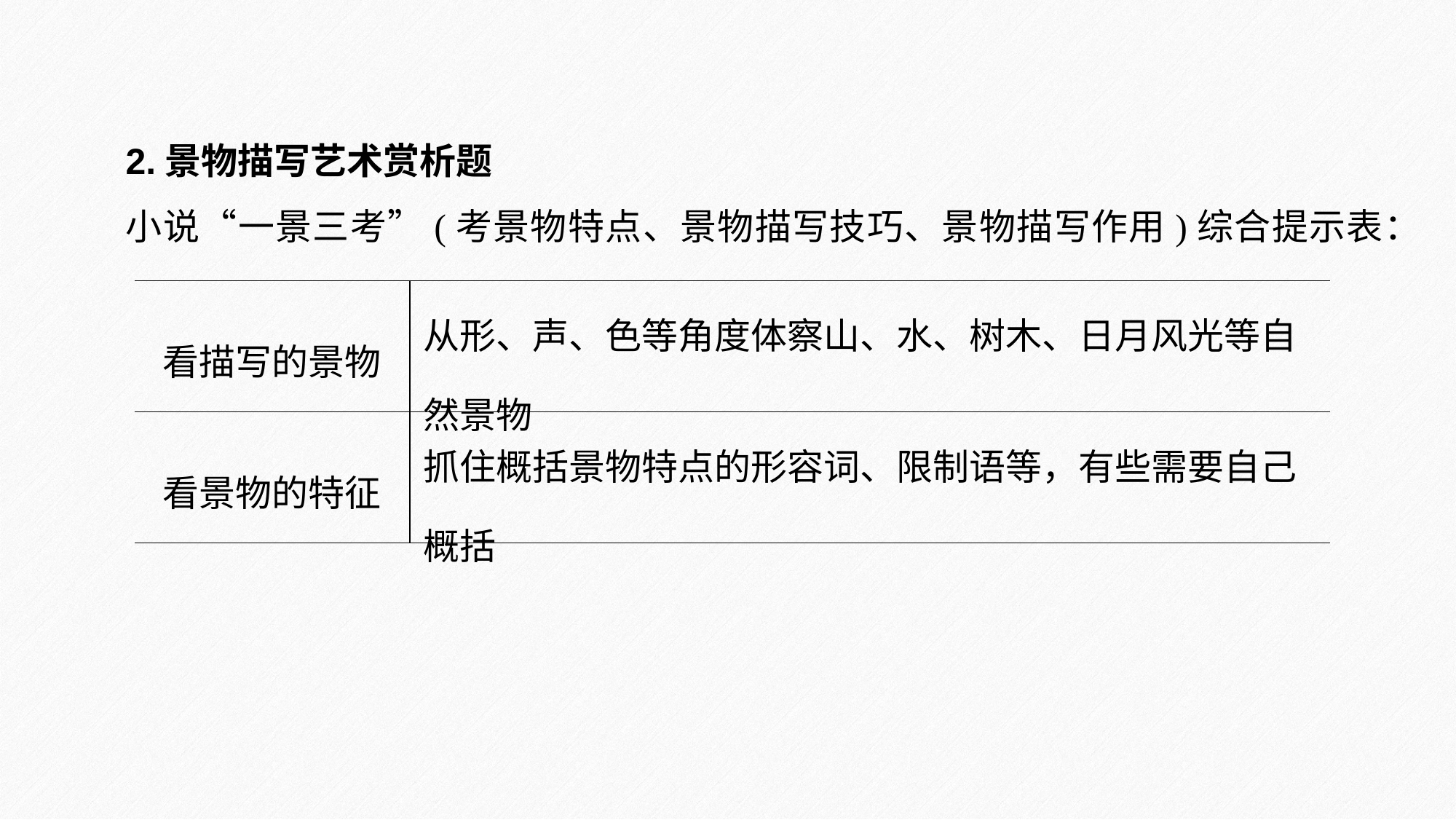

2.景物描写艺术赏析题
小说“一景三考”(考景物特点、景物描写技巧、景物描写作用)综合提示表：
| 看描写的景物 | 从形、声、色等角度体察山、水、树木、日月风光等自然景物 |
| --- | --- |
| 看景物的特征 | 抓住概括景物特点的形容词、限制语等，有些需要自己概括 |